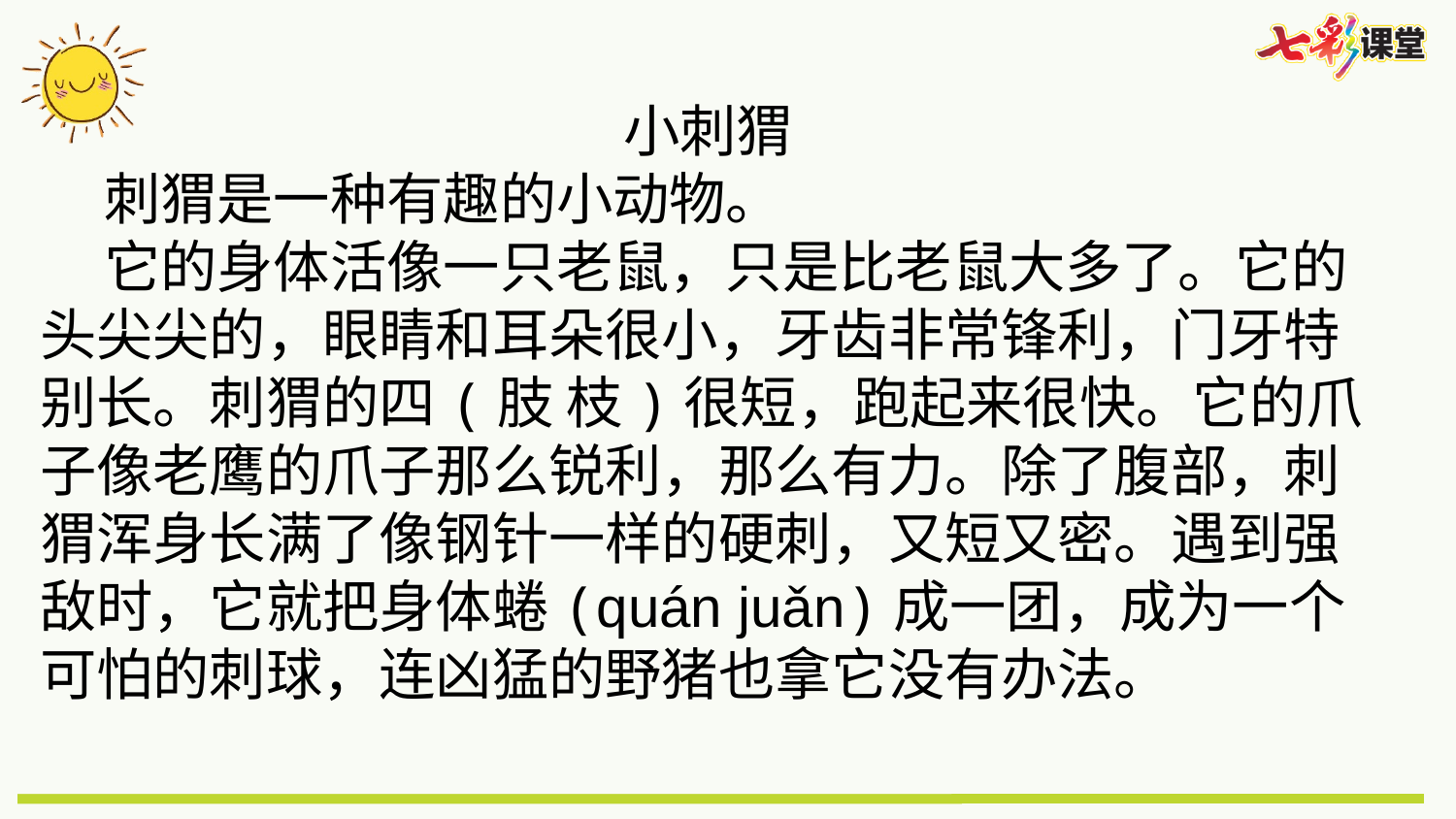

小刺猬
    刺猬是一种有趣的小动物。
    它的身体活像一只老鼠，只是比老鼠大多了。它的头尖尖的，眼睛和耳朵很小，牙齿非常锋利，门牙特别长。刺猬的四(肢 枝)很短，跑起来很快。它的爪子像老鹰的爪子那么锐利，那么有力。除了腹部，刺猬浑身长满了像钢针一样的硬刺，又短又密。遇到强敌时，它就把身体蜷(quán juǎn)成一团，成为一个可怕的刺球，连凶猛的野猪也拿它没有办法。